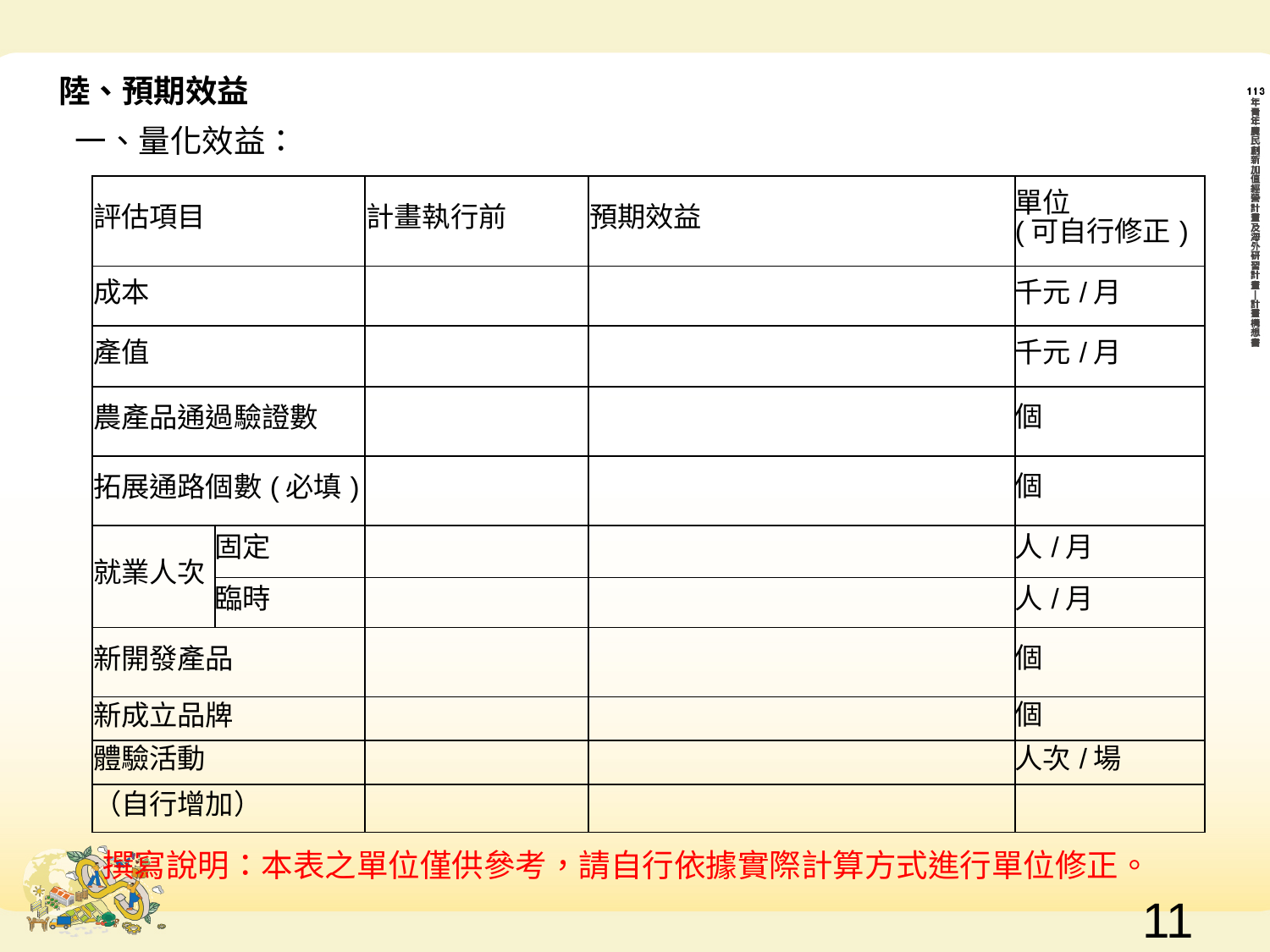

陸、預期效益
一、量化效益：
| 評估項目 |  | 計畫執行前 | 預期效益 | 單位 (可自行修正) |
| --- | --- | --- | --- | --- |
| 成本 |  |  |  | 千元/月 |
| 產值 |  |  |  | 千元/月 |
| 農產品通過驗證數 |  |  |  | 個 |
| 拓展通路個數(必填) |  |  |  | 個 |
| 就業人次 | 固定 |  |  | 人/月 |
|  | 臨時 |  |  | 人/月 |
| 新開發產品 |  |  |  | 個 |
| 新成立品牌 |  |  |  | 個 |
| 體驗活動 |  |  |  | 人次/場 |
| （自行增加） |  |  |  |  |
撰寫說明：本表之單位僅供參考，請自行依據實際計算方式進行單位修正。
11